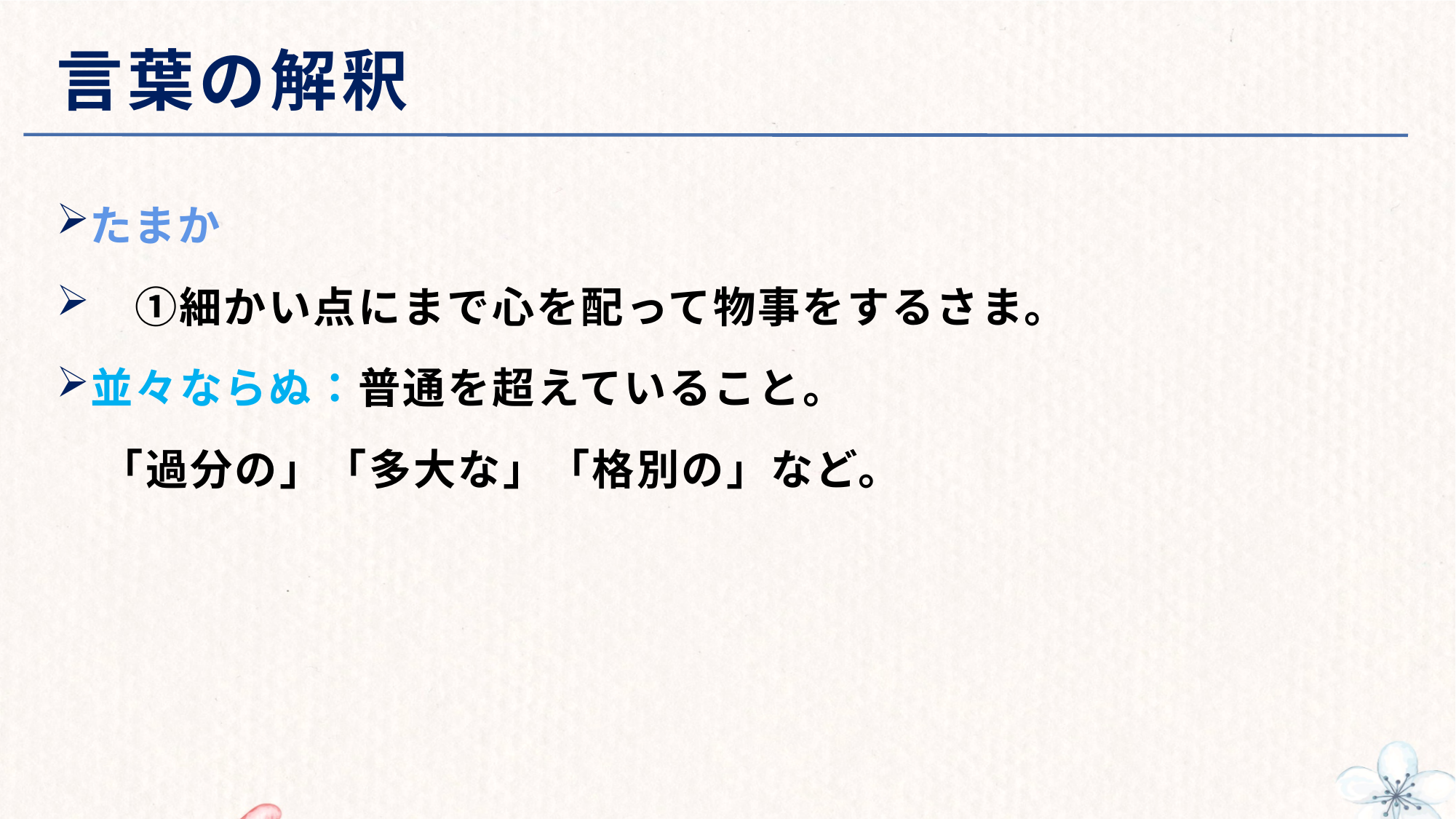

# 言葉の解釈
たまか
　①細かい点にまで心を配って物事をするさま。
並々ならぬ：普通を超えていること。
　「過分の」「多大な」「格別の」など。